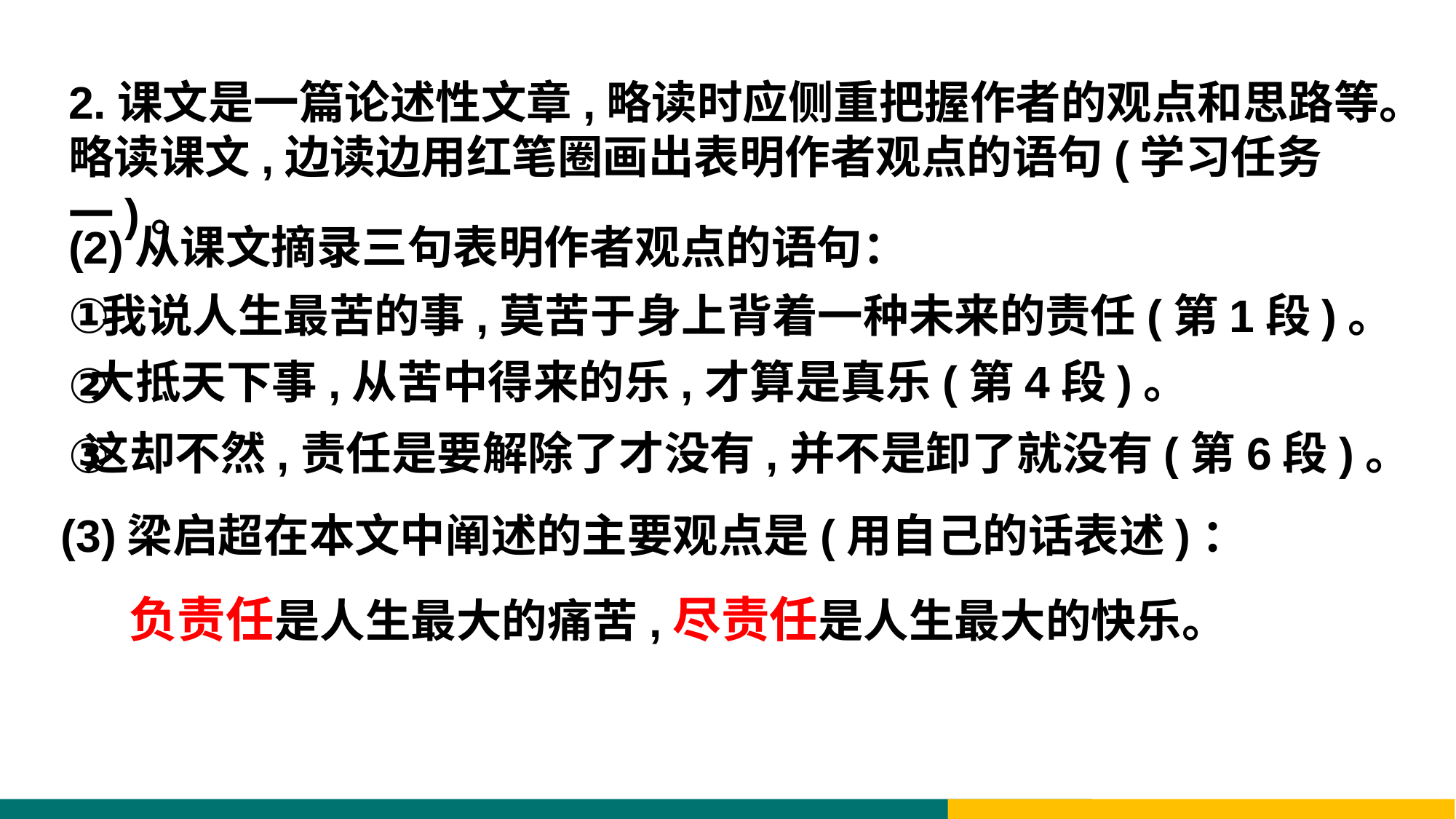

2.课文是一篇论述性文章,略读时应侧重把握作者的观点和思路等。略读课文,边读边用红笔圈画出表明作者观点的语句(学习任务一)。
(2)从课文摘录三句表明作者观点的语句：
①
②
③
我说人生最苦的事,莫苦于身上背着一种未来的责任(第1段)。
大抵天下事,从苦中得来的乐,才算是真乐(第4段)。
这却不然,责任是要解除了才没有,并不是卸了就没有(第6段)。
(3)梁启超在本文中阐述的主要观点是(用自己的话表述)：
负责任是人生最大的痛苦,尽责任是人生最大的快乐。